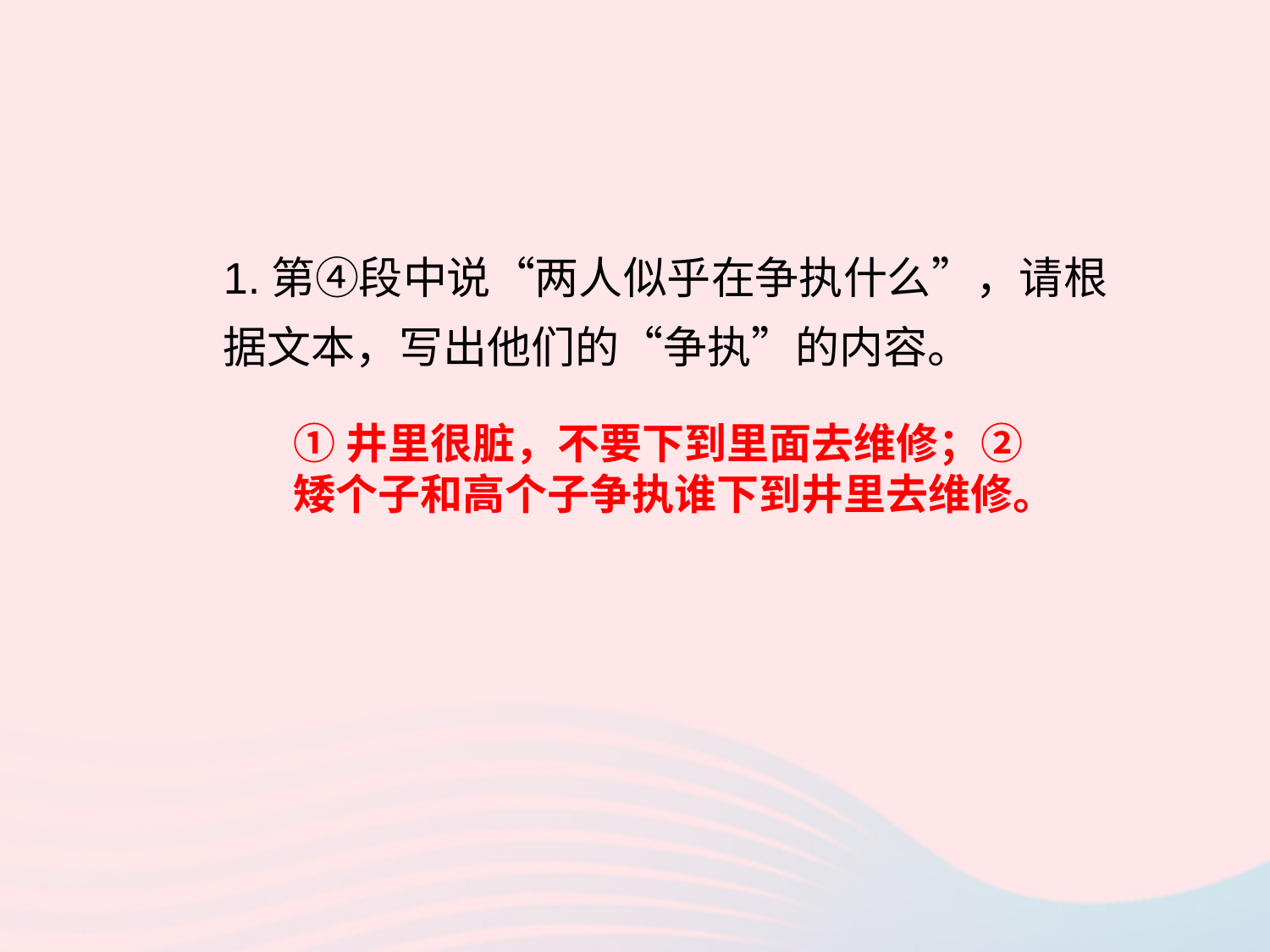

1.第④段中说“两人似乎在争执什么”，请根据文本，写出他们的“争执”的内容。
①井里很脏，不要下到里面去维修；②矮个子和高个子争执谁下到井里去维修。